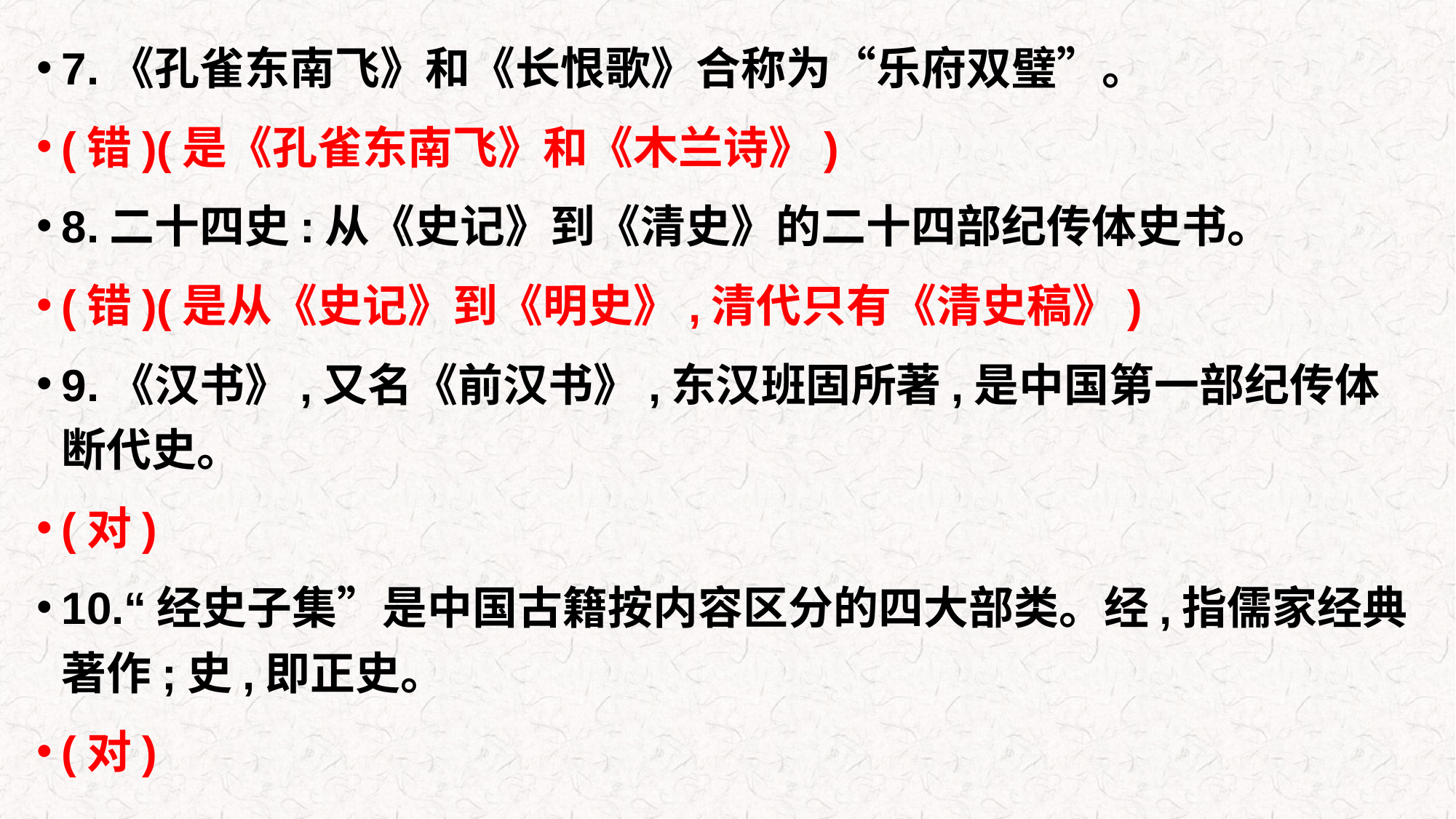

7.《孔雀东南飞》和《长恨歌》合称为“乐府双璧”。
(错)(是《孔雀东南飞》和《木兰诗》)
8.二十四史:从《史记》到《清史》的二十四部纪传体史书。
(错)(是从《史记》到《明史》,清代只有《清史稿》)
9.《汉书》,又名《前汉书》,东汉班固所著,是中国第一部纪传体断代史。
(对)
10.“经史子集”是中国古籍按内容区分的四大部类。经,指儒家经典著作;史,即正史。
(对)